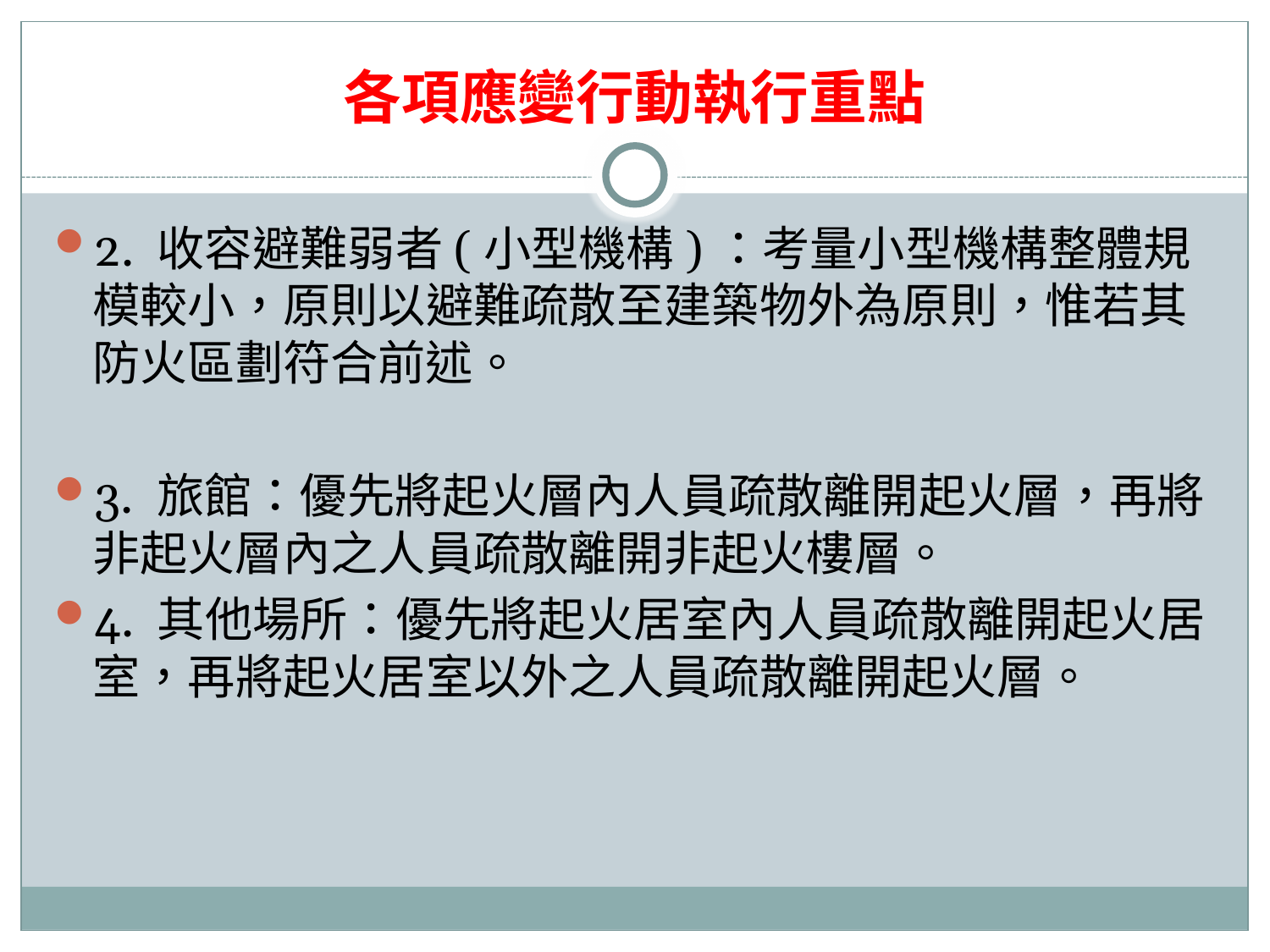

# 各項應變行動執行重點
2. 收容避難弱者(小型機構)：考量小型機構整體規模較小，原則以避難疏散至建築物外為原則，惟若其防火區劃符合前述。

3. 旅館：優先將起火層內人員疏散離開起火層，再將非起火層內之人員疏散離開非起火樓層。
4. 其他場所：優先將起火居室內人員疏散離開起火居室，再將起火居室以外之人員疏散離開起火層。